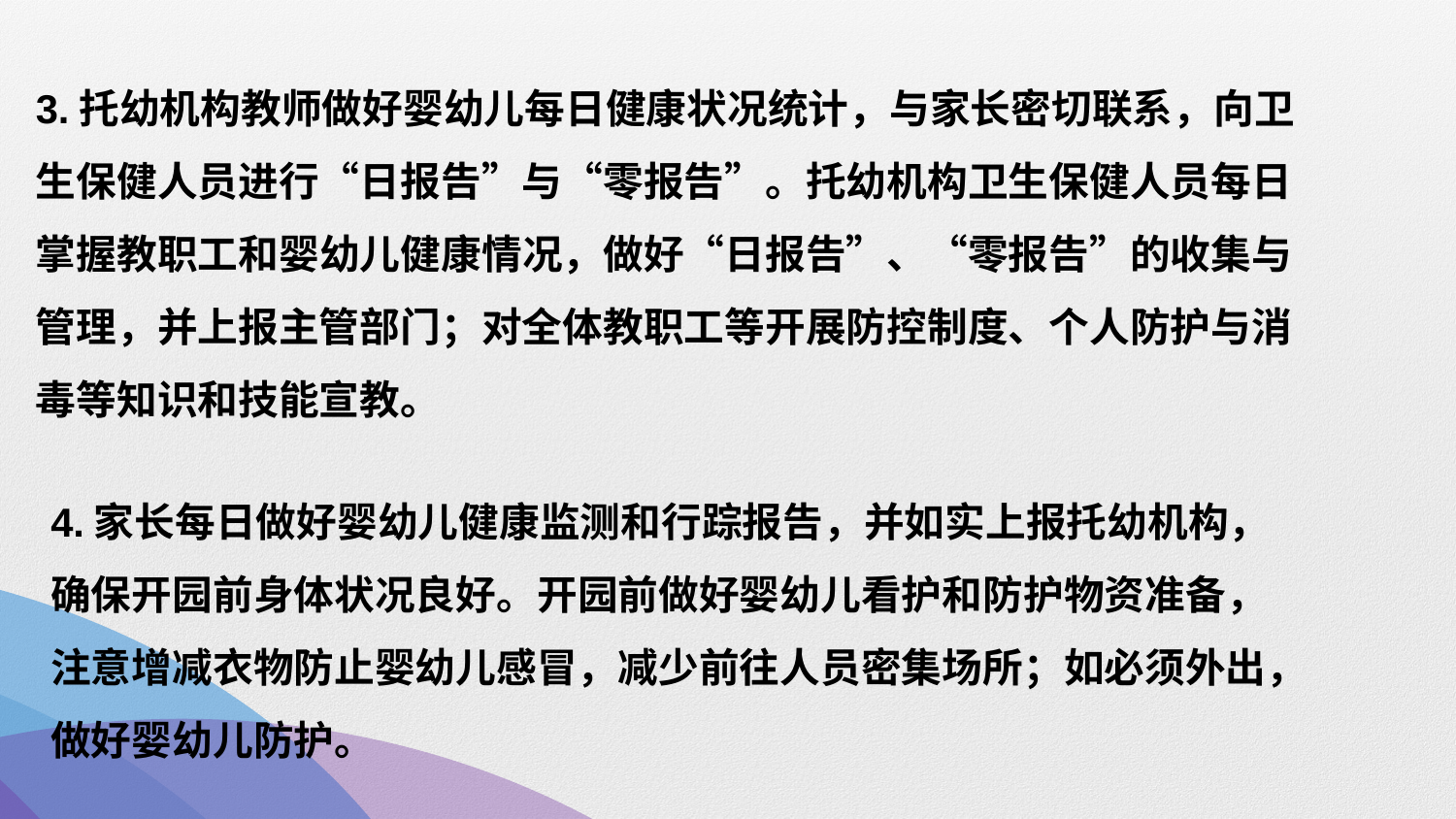

3.托幼机构教师做好婴幼儿每日健康状况统计，与家长密切联系，向卫生保健人员进行“日报告”与“零报告”。托幼机构卫生保健人员每日掌握教职工和婴幼儿健康情况，做好“日报告”、“零报告”的收集与管理，并上报主管部门；对全体教职工等开展防控制度、个人防护与消毒等知识和技能宣教。
4.家长每日做好婴幼儿健康监测和行踪报告，并如实上报托幼机构，确保开园前身体状况良好。开园前做好婴幼儿看护和防护物资准备，注意增减衣物防止婴幼儿感冒，减少前往人员密集场所；如必须外出，做好婴幼儿防护。

部门：XXX   汇报人：xxx